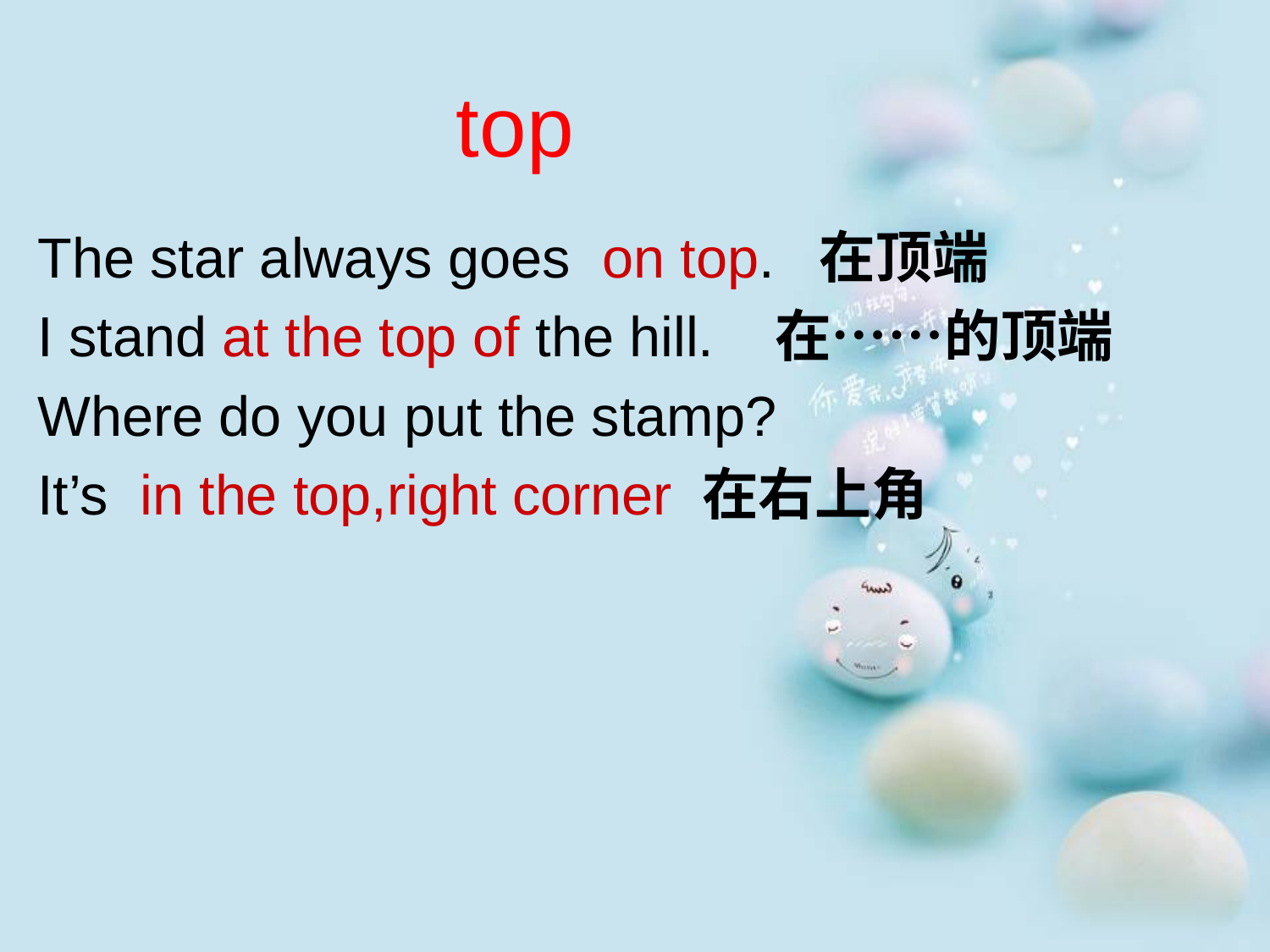

top

The star always goes  on top.  在顶端
I stand at the top of the hill.   在……的顶端
Where do you put the stamp?
It’s  in the top,right corner 在右上角